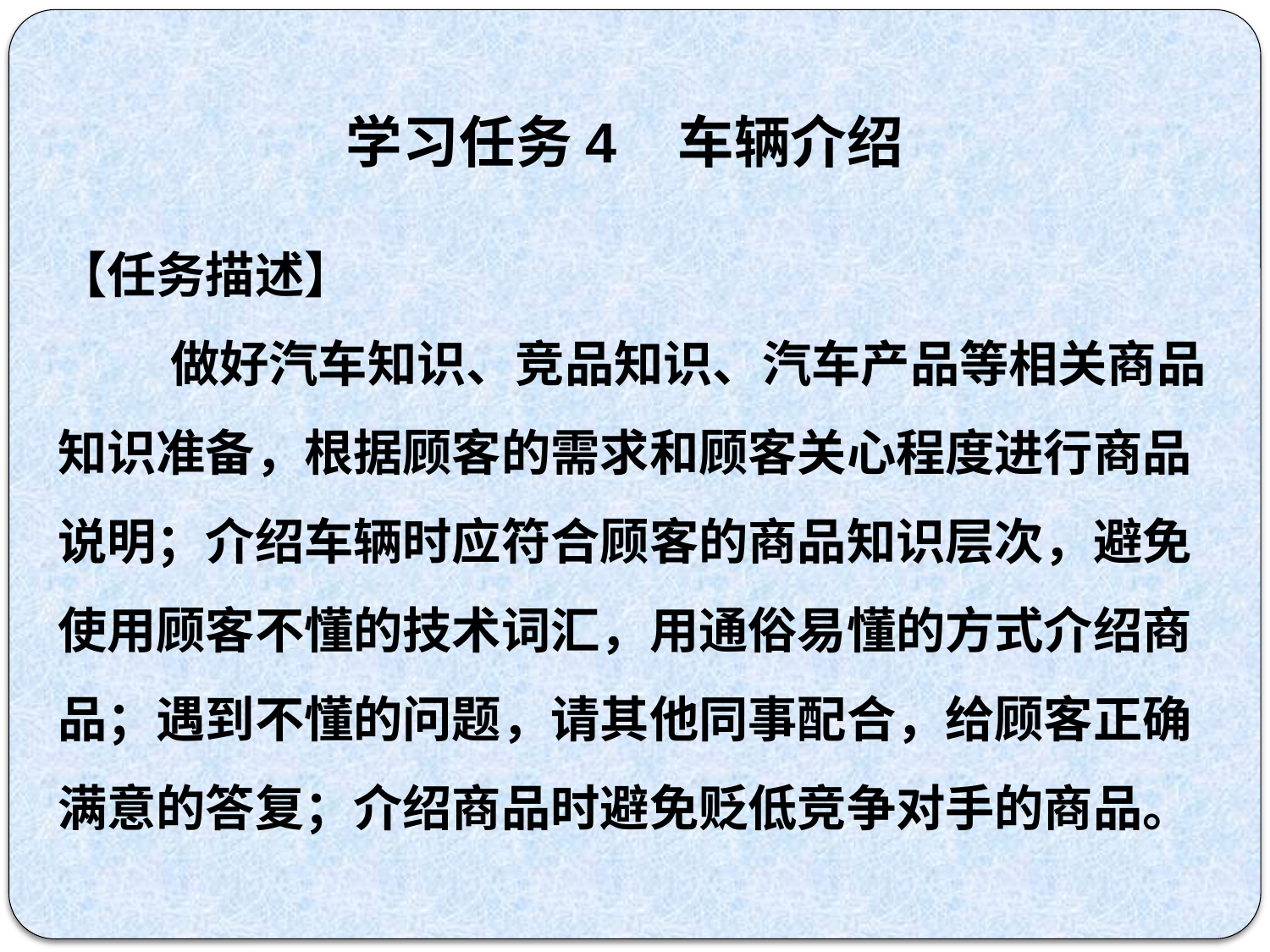

学习任务4   车辆介绍
【任务描述】
         做好汽车知识、竞品知识、汽车产品等相关商品知识准备，根据顾客的需求和顾客关心程度进行商品说明；介绍车辆时应符合顾客的商品知识层次，避免使用顾客不懂的技术词汇，用通俗易懂的方式介绍商品；遇到不懂的问题，请其他同事配合，给顾客正确满意的答复；介绍商品时避免贬低竞争对手的商品。